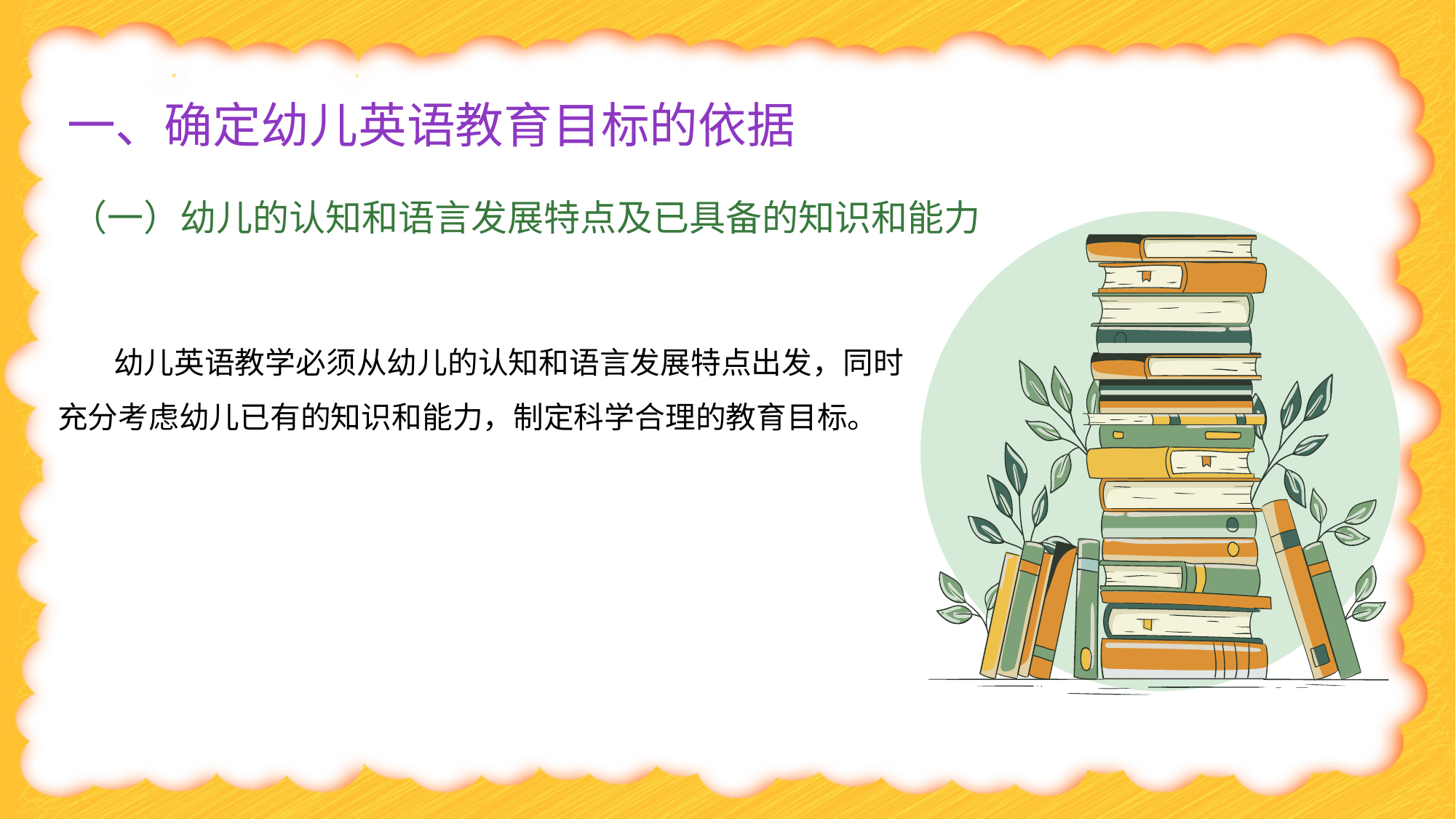

# 一、确定幼儿英语教育目标的依据
（一）幼儿的认知和语言发展特点及已具备的知识和能力

        幼儿英语教学必须从幼儿的认知和语言发展特点出发，同时充分考虑幼儿已有的知识和能力，制定科学合理的教育目标。